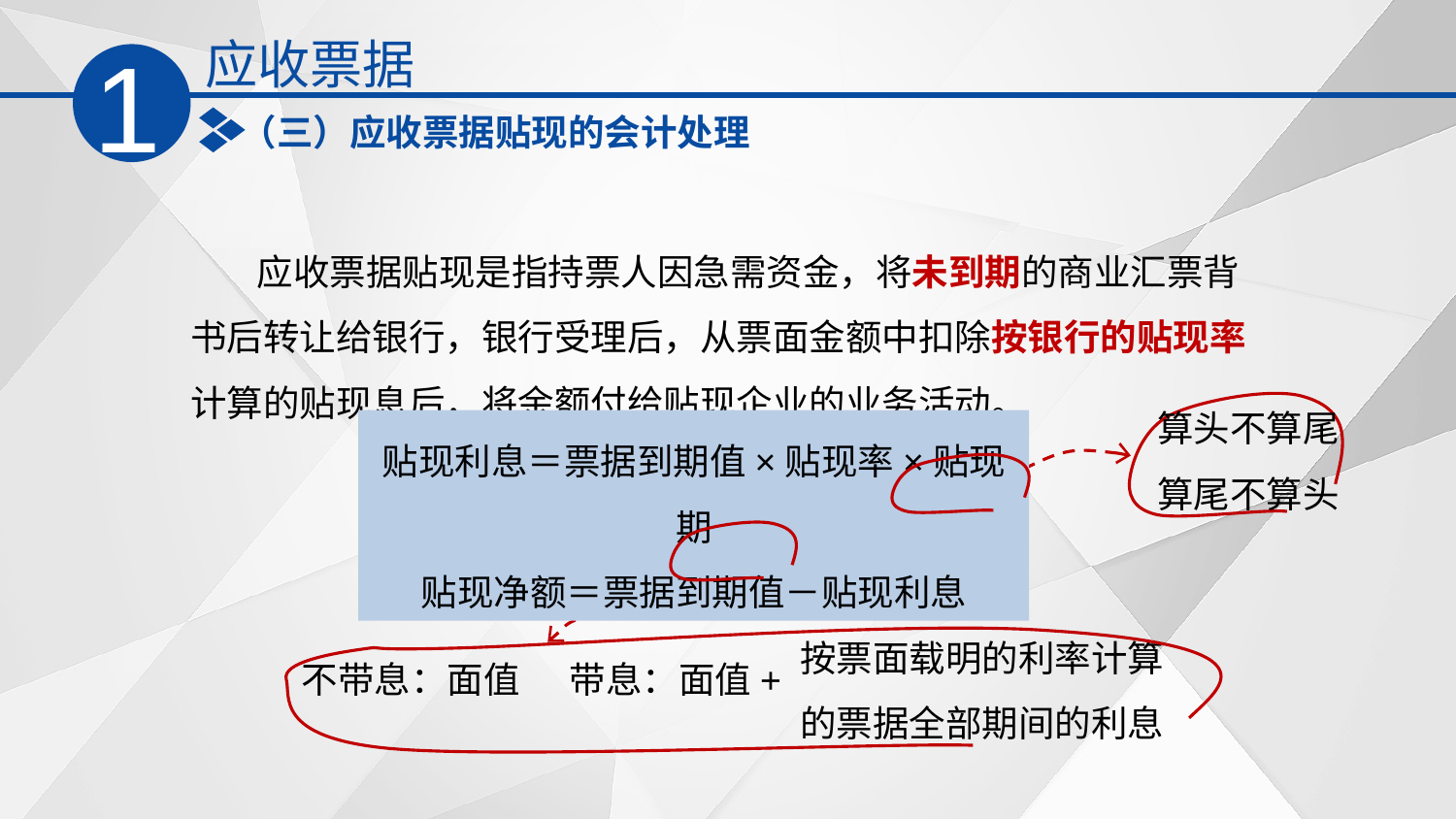

应收票据
1

（三）应收票据贴现的会计处理

       应收票据贴现是指持票人因急需资金，将未到期的商业汇票背书后转让给银行，银行受理后，从票面金额中扣除按银行的贴现率计算的贴现息后，将余额付给贴现企业的业务活动。
算头不算尾
算尾不算头

贴现利息＝票据到期值×贴现率×贴现期
贴现净额＝票据到期值－贴现利息

按票面载明的利率计算
的票据全部期间的利息

不带息：面值      带息：面值+